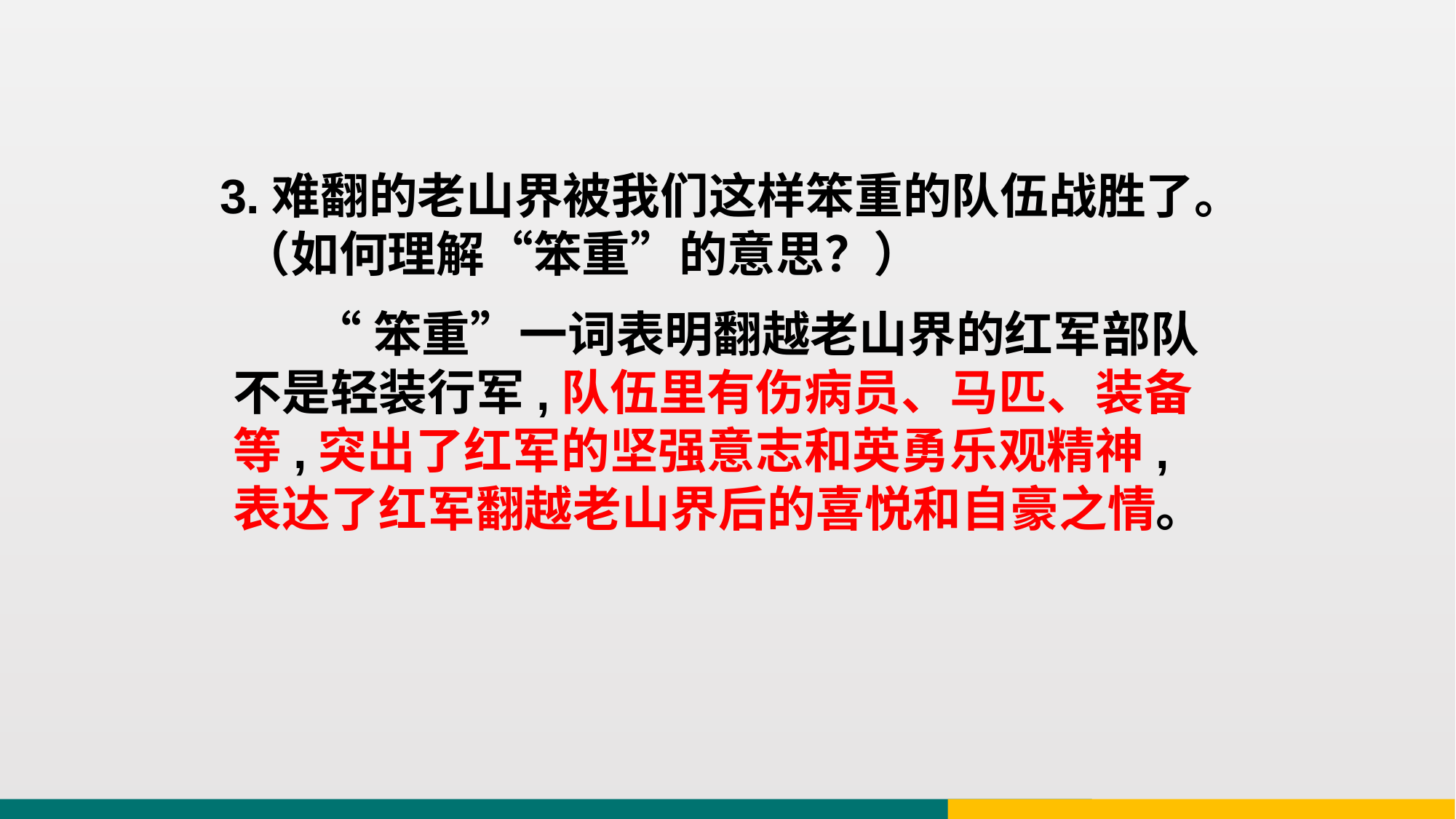

3.难翻的老山界被我们这样笨重的队伍战胜了。  （如何理解“笨重”的意思？）
        “笨重”一词表明翻越老山界的红军部队不是轻装行军,队伍里有伤病员、马匹、装备等,突出了红军的坚强意志和英勇乐观精神,  表达了红军翻越老山界后的喜悦和自豪之情。